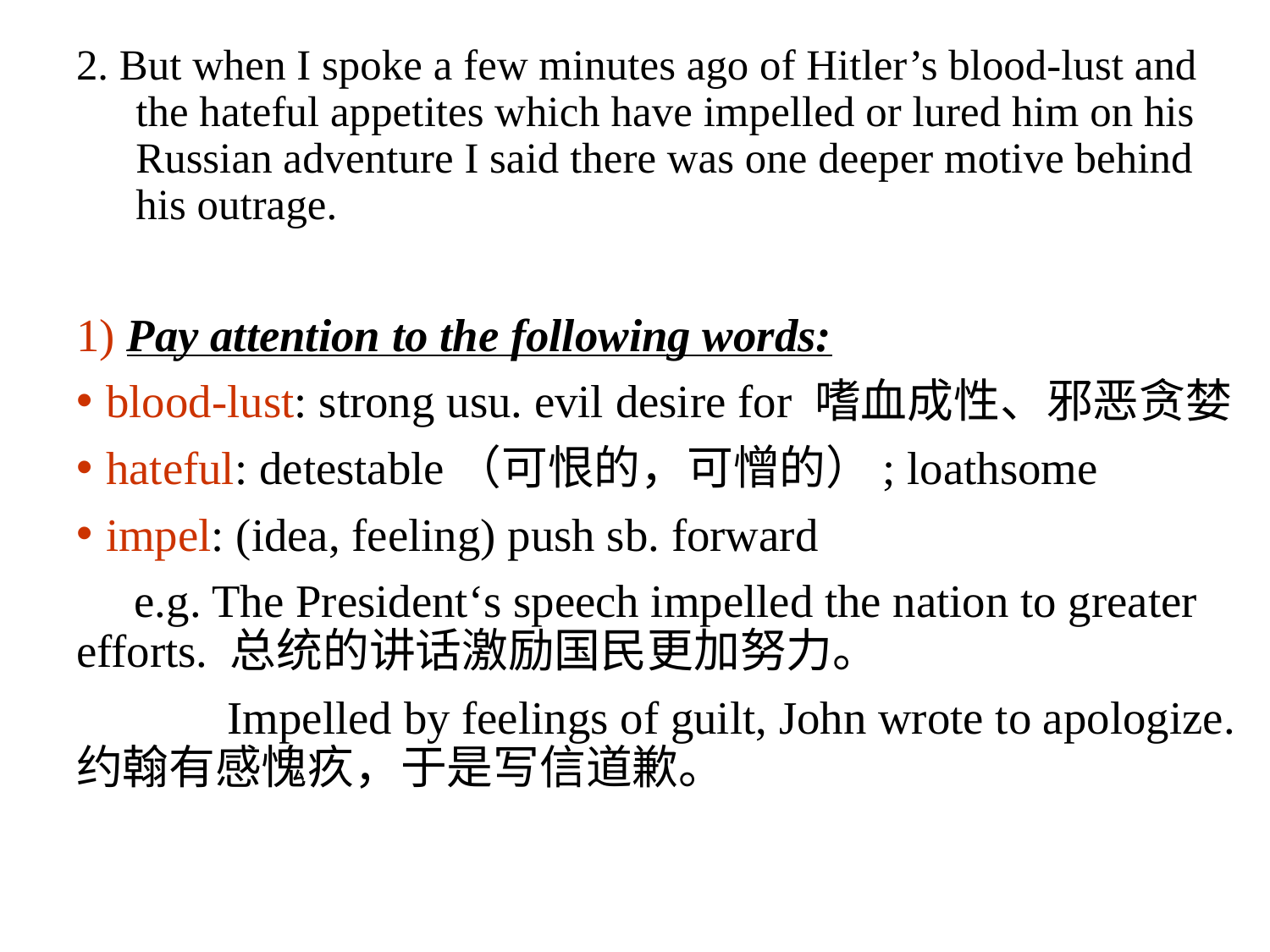

2. But when I spoke a few minutes ago of Hitler’s blood-lust and the hateful appetites which have impelled or lured him on his Russian adventure I said there was one deeper motive behind his outrage.

1) Pay attention to the following words:
blood-lust: strong usu. evil desire for 嗜血成性、邪恶贪婪
hateful: detestable（可恨的，可憎的）; loathsome
impel: (idea, feeling) push sb. forward
     e.g. The President‘s speech impelled the nation to greater efforts. 总统的讲话激励国民更加努力。
             Impelled by feelings of guilt, John wrote to apologize. 约翰有感愧疚，于是写信道歉。